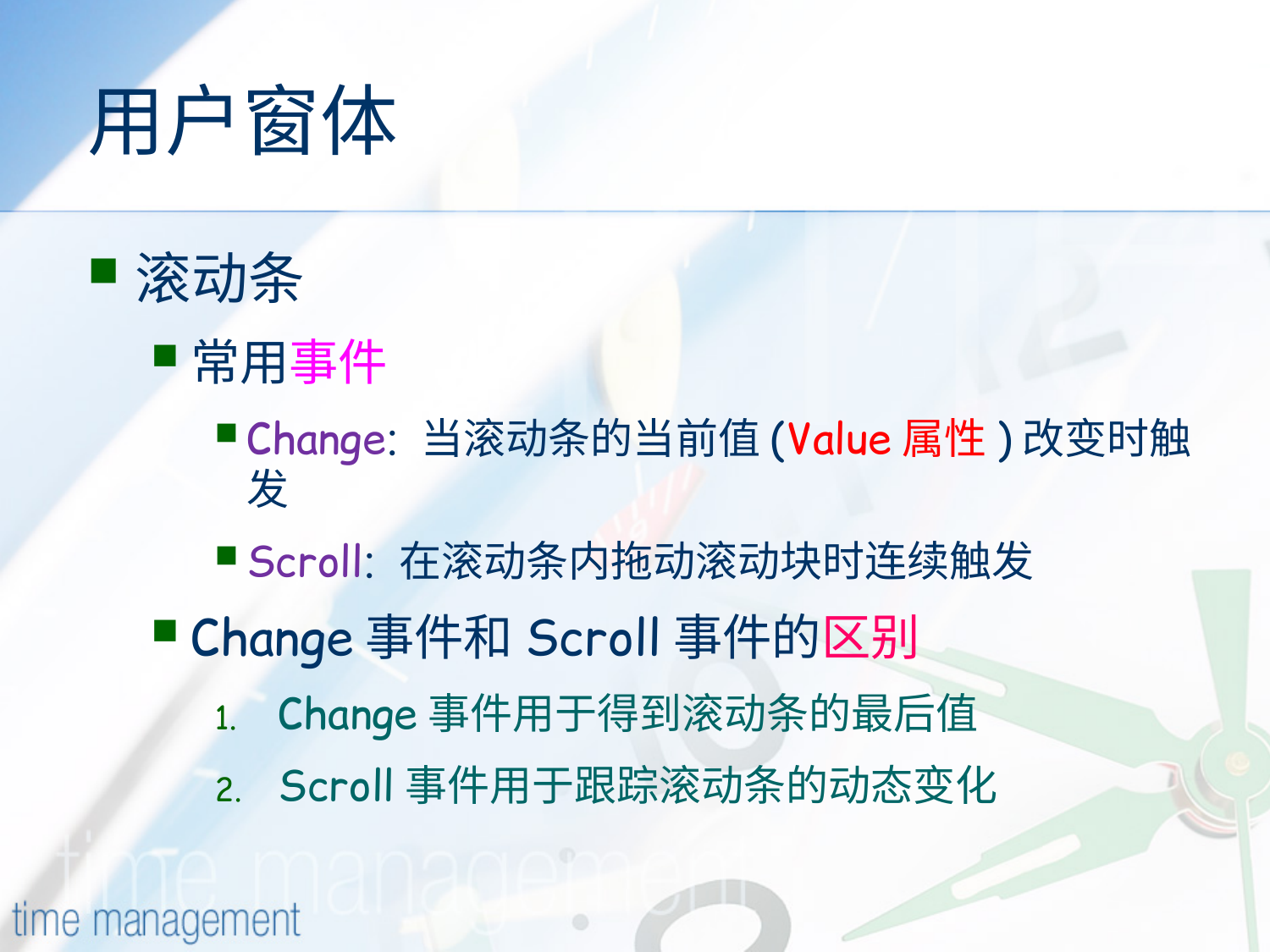

# 用户窗体
滚动条
常用事件
Change: 当滚动条的当前值(Value属性)改变时触发
Scroll: 在滚动条内拖动滚动块时连续触发
Change事件和Scroll事件的区别
Change事件用于得到滚动条的最后值
Scroll事件用于跟踪滚动条的动态变化